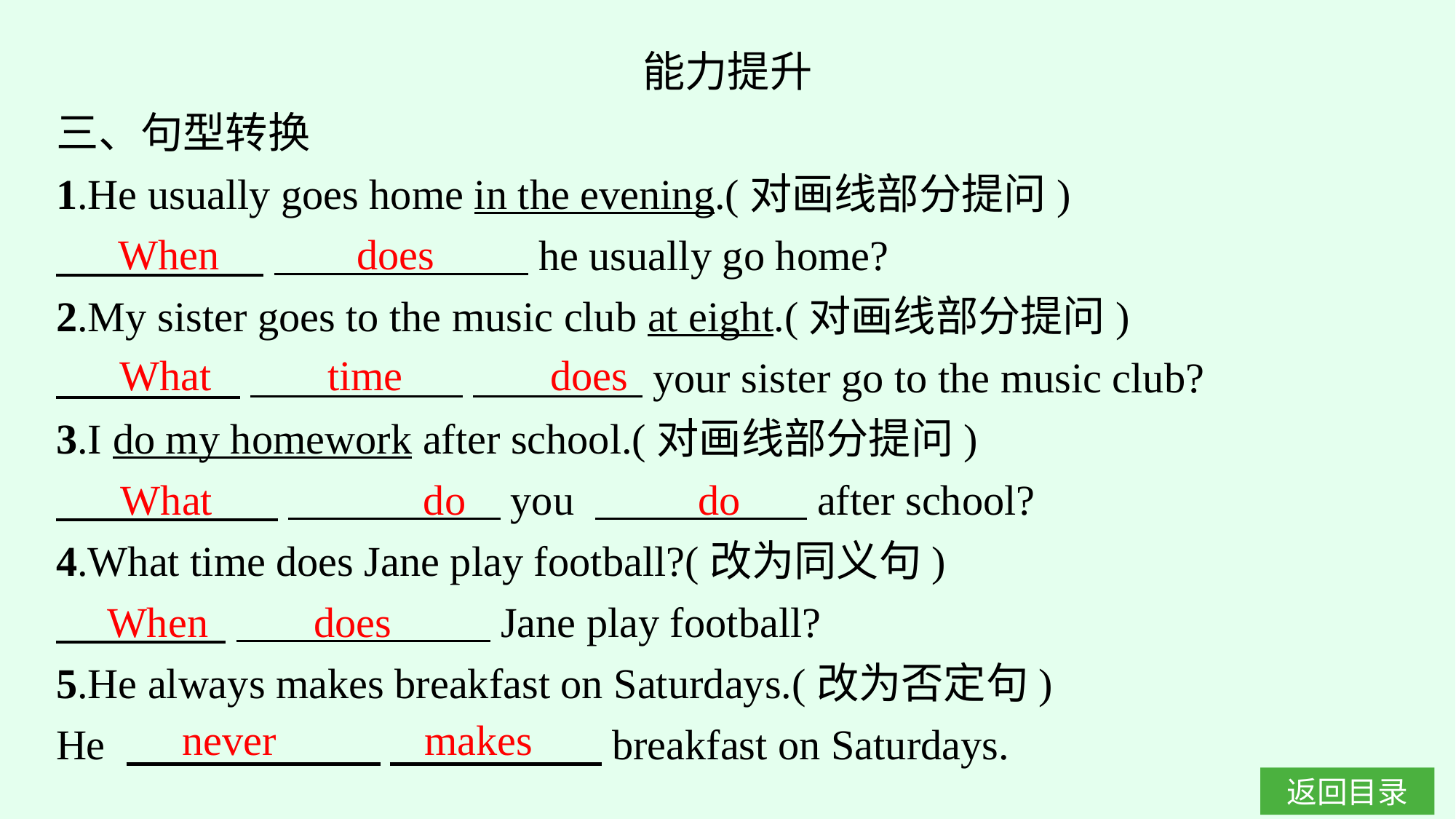

能力提升
三、句型转换
1.He usually goes home in the evening.(对画线部分提问)
　　　    　 　　　　　　he usually go home?
2.My sister goes to the music club at eight.(对画线部分提问)
　　      　 　　　　　 　　　　your sister go to the music club?
3.I do my homework after school.(对画线部分提问)
　　          　 　　　　　you 　　　　　after school?
4.What time does Jane play football?(改为同义句)
　　　　 　　　　　　Jane play football?
5.He always makes breakfast on Saturdays.(改为否定句)
He 　　　　　　 　　　　　breakfast on Saturdays.
When             does
What           time              does
What                    do                      do
When          does
never              makes